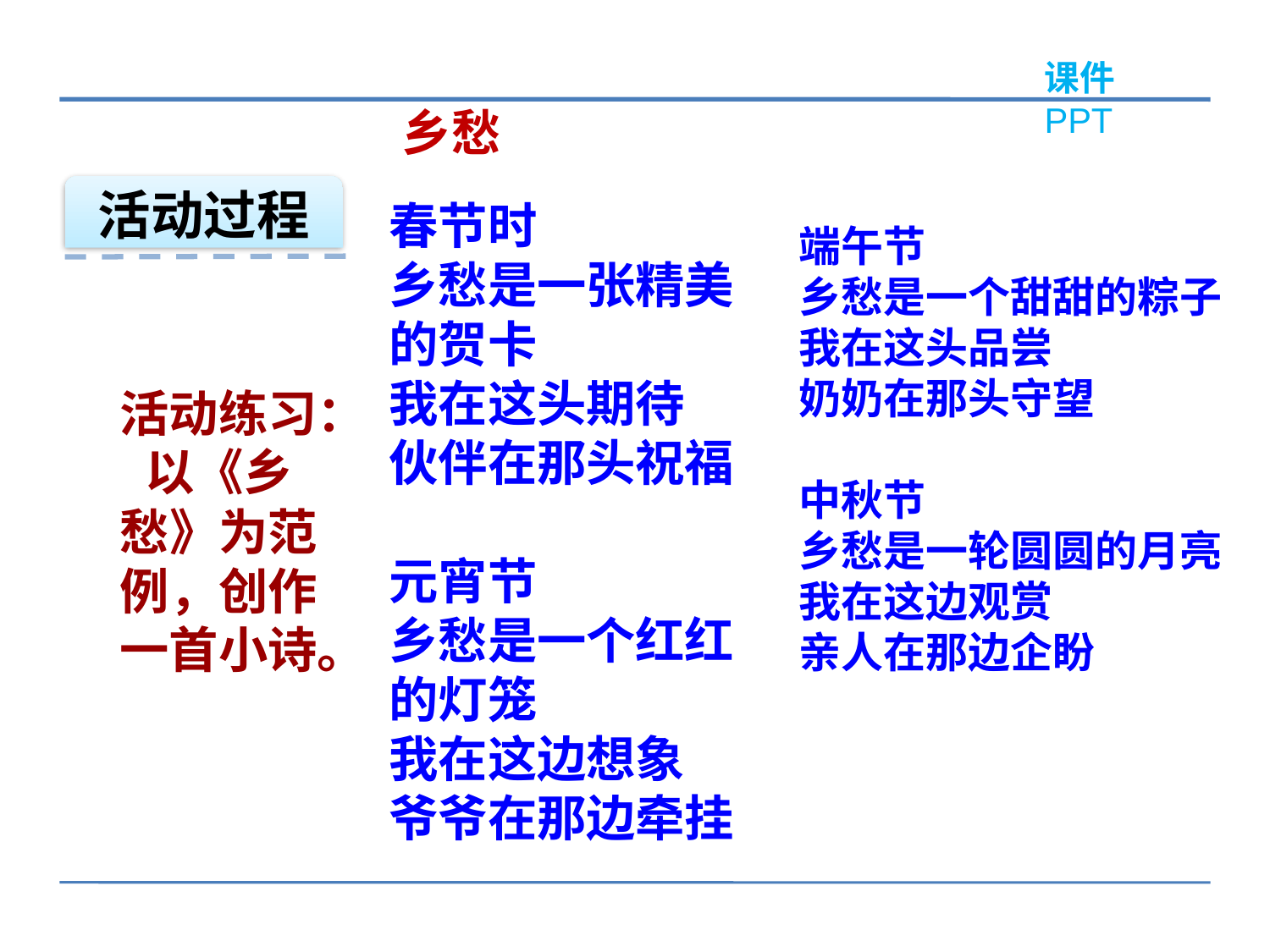

乡愁
春节时
乡愁是一张精美的贺卡
我在这头期待
伙伴在那头祝福
元宵节
乡愁是一个红红的灯笼
我在这边想象
爷爷在那边牵挂
活动过程
端午节
乡愁是一个甜甜的粽子
我在这头品尝
奶奶在那头守望
中秋节
乡愁是一轮圆圆的月亮
我在这边观赏
亲人在那边企盼
活动练习：以《乡愁》为范例，创作一首小诗。